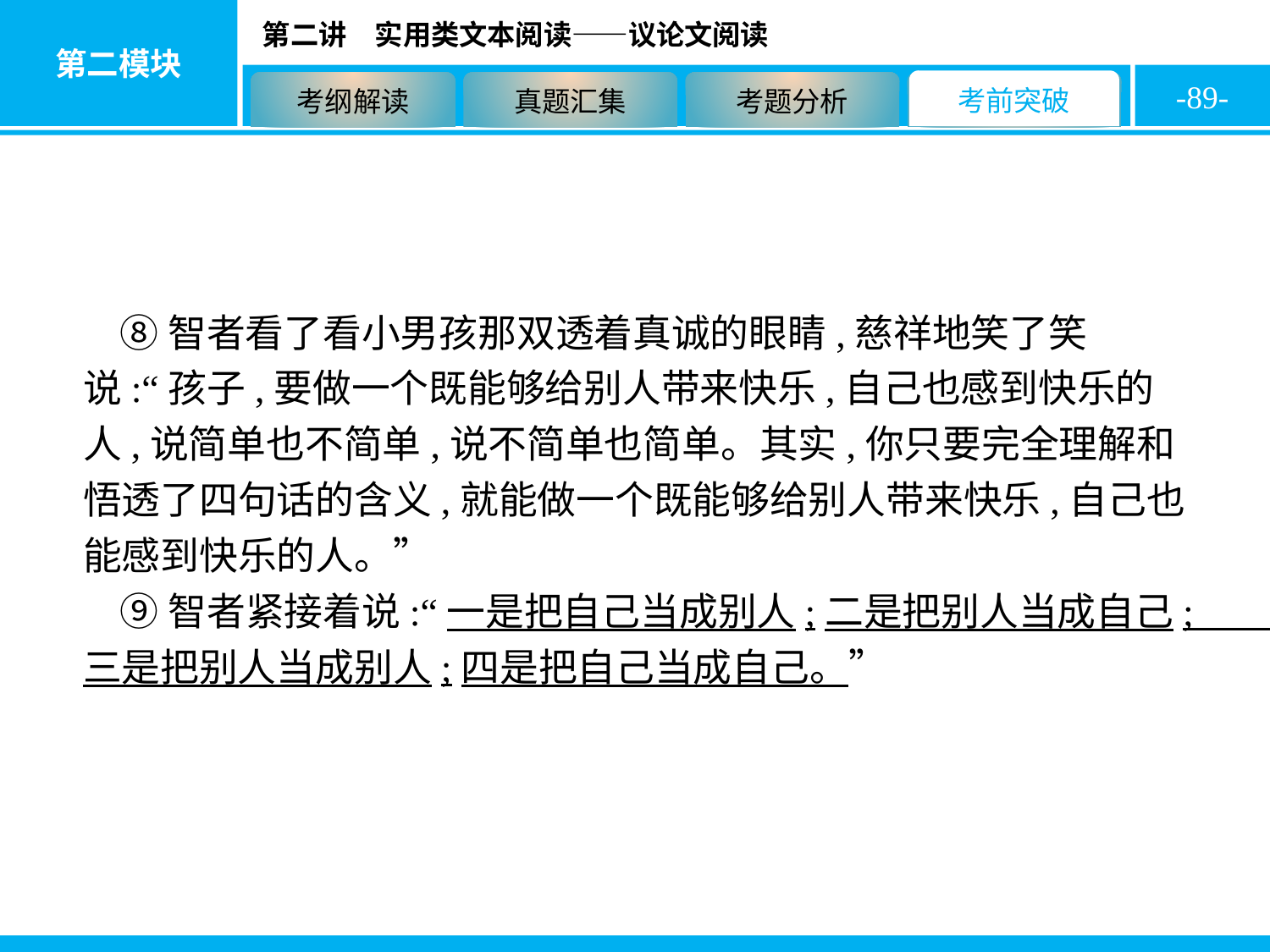

-89-
⑧智者看了看小男孩那双透着真诚的眼睛,慈祥地笑了笑说:“孩子,要做一个既能够给别人带来快乐,自己也感到快乐的人,说简单也不简单,说不简单也简单。其实,你只要完全理解和悟透了四句话的含义,就能做一个既能够给别人带来快乐,自己也能感到快乐的人。”
⑨智者紧接着说:“一是把自己当成别人;二是把别人当成自己;三是把别人当成别人;四是把自己当成自己。”